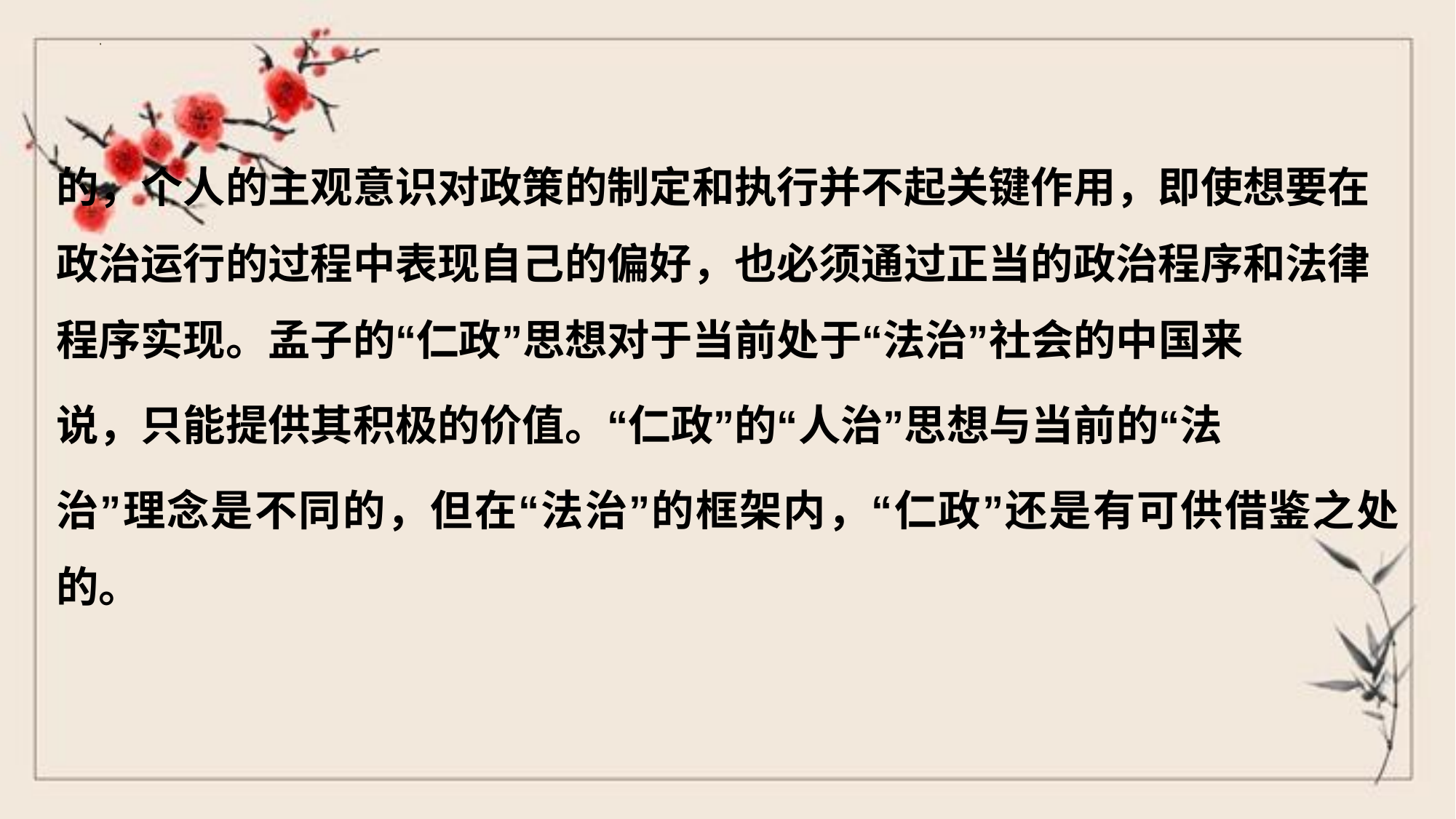

的，个人的主观意识对政策的制定和执行并不起关键作用，即使想要在政治运行的过程中表现自己的偏好，也必须通过正当的政治程序和法律程序实现。孟子的“仁政”思想对于当前处于“法治”社会的中国来
说，只能提供其积极的价值。“仁政”的“人治”思想与当前的“法
治”理念是不同的，但在“法治”的框架内，“仁政”还是有可供借鉴之处的。